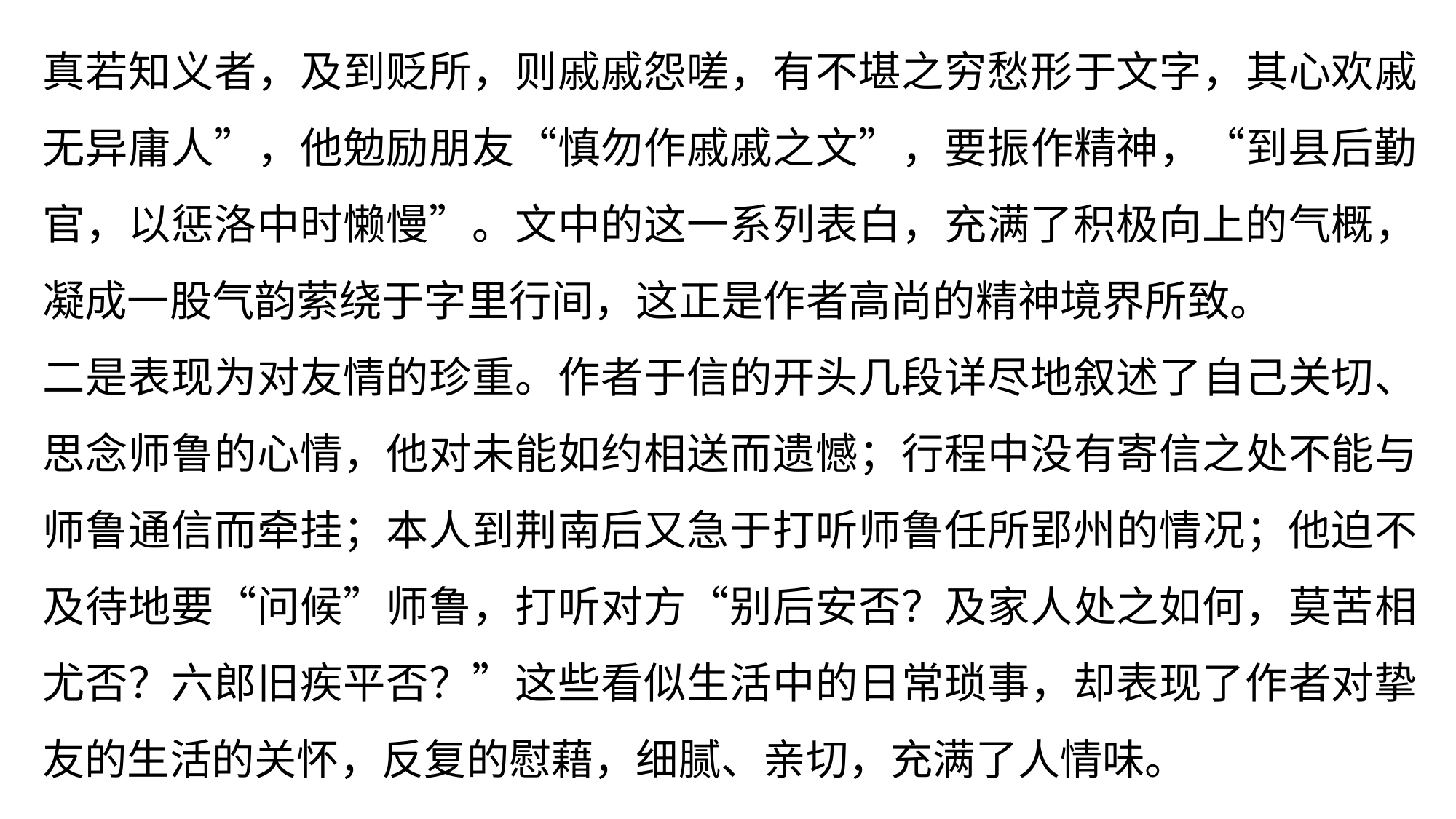

真若知义者，及到贬所，则戚戚怨嗟，有不堪之穷愁形于文字，其心欢戚无异庸人”，他勉励朋友“慎勿作戚戚之文”，要振作精神，“到县后勤官，以惩洛中时懒慢”。文中的这一系列表白，充满了积极向上的气概，凝成一股气韵萦绕于字里行间，这正是作者高尚的精神境界所致。
二是表现为对友情的珍重。作者于信的开头几段详尽地叙述了自己关切、思念师鲁的心情，他对未能如约相送而遗憾；行程中没有寄信之处不能与师鲁通信而牵挂；本人到荆南后又急于打听师鲁任所郢州的情况；他迫不及待地要“问候”师鲁，打听对方“别后安否？及家人处之如何，莫苦相尤否？六郎旧疾平否？”这些看似生活中的日常琐事，却表现了作者对挚友的生活的关怀，反复的慰藉，细腻、亲切，充满了人情味。